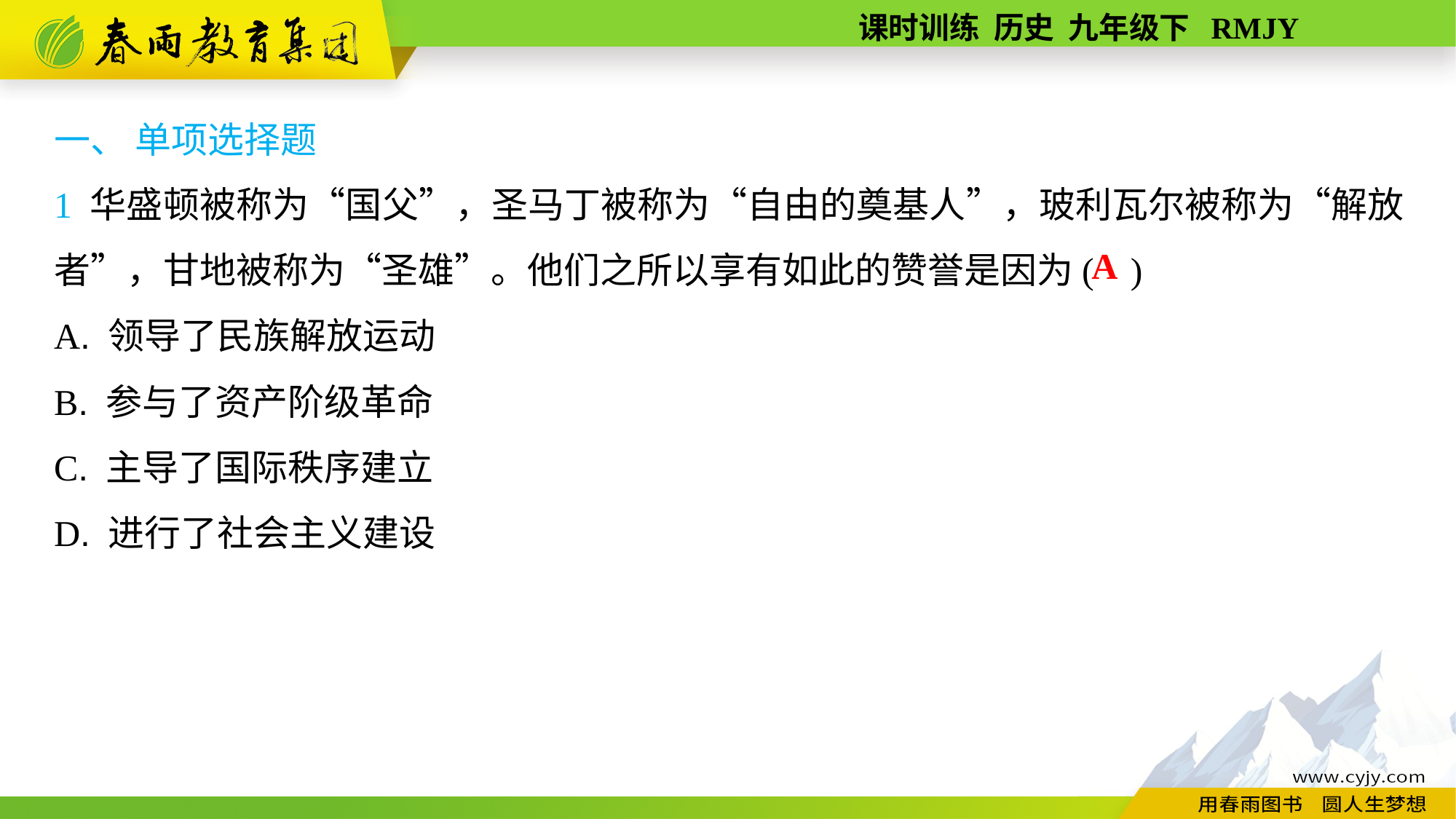

一、 单项选择题
1 华盛顿被称为“国父”，圣马丁被称为“自由的奠基人”，玻利瓦尔被称为“解放者”，甘地被称为“圣雄”。他们之所以享有如此的赞誉是因为(    )
A. 领导了民族解放运动
B. 参与了资产阶级革命
C. 主导了国际秩序建立
D. 进行了社会主义建设
A